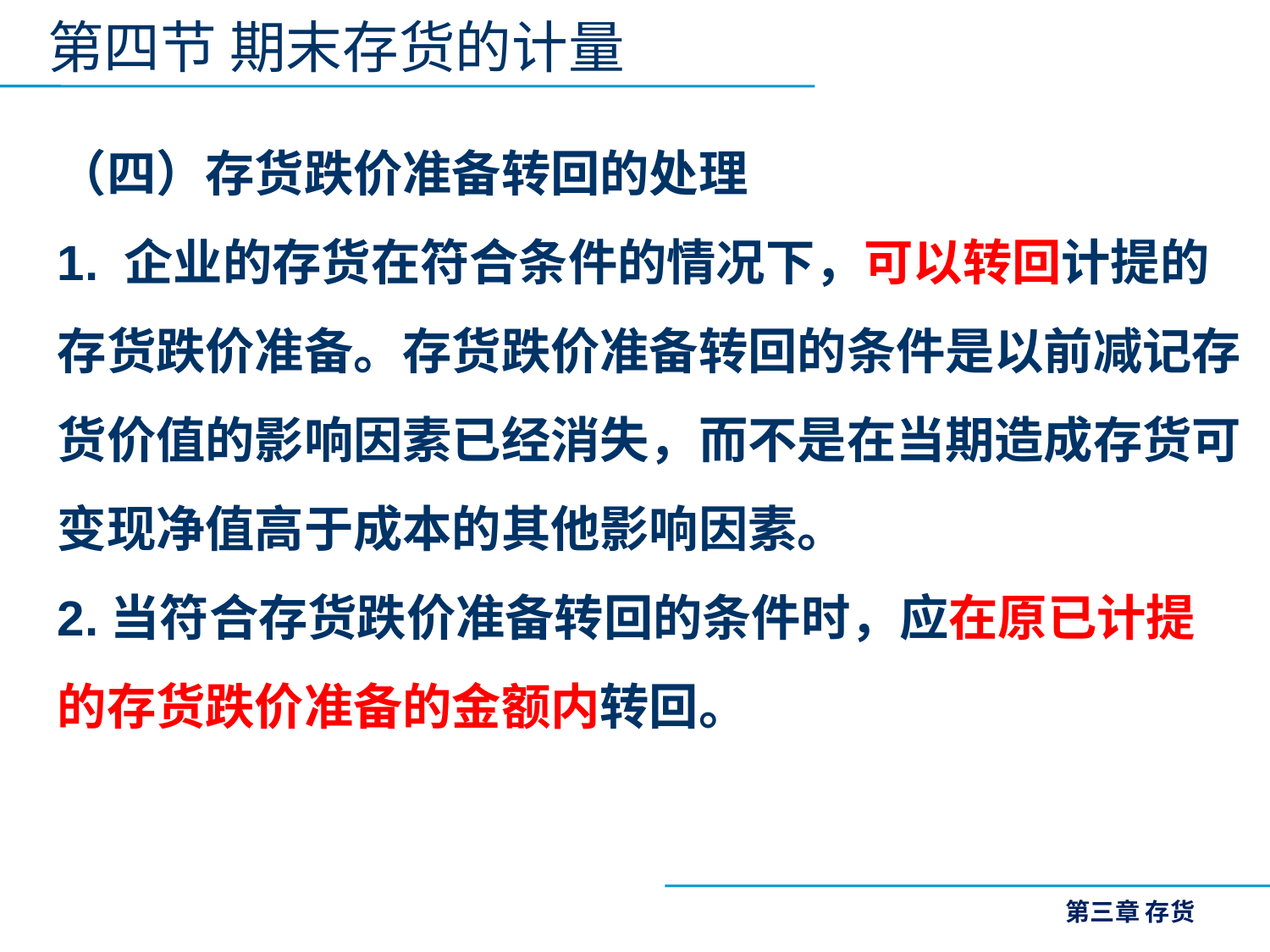

第四节 期末存货的计量
（四）存货跌价准备转回的处理
1. 企业的存货在符合条件的情况下，可以转回计提的存货跌价准备。存货跌价准备转回的条件是以前减记存货价值的影响因素已经消失，而不是在当期造成存货可变现净值高于成本的其他影响因素。
2.当符合存货跌价准备转回的条件时，应在原已计提的存货跌价准备的金额内转回。